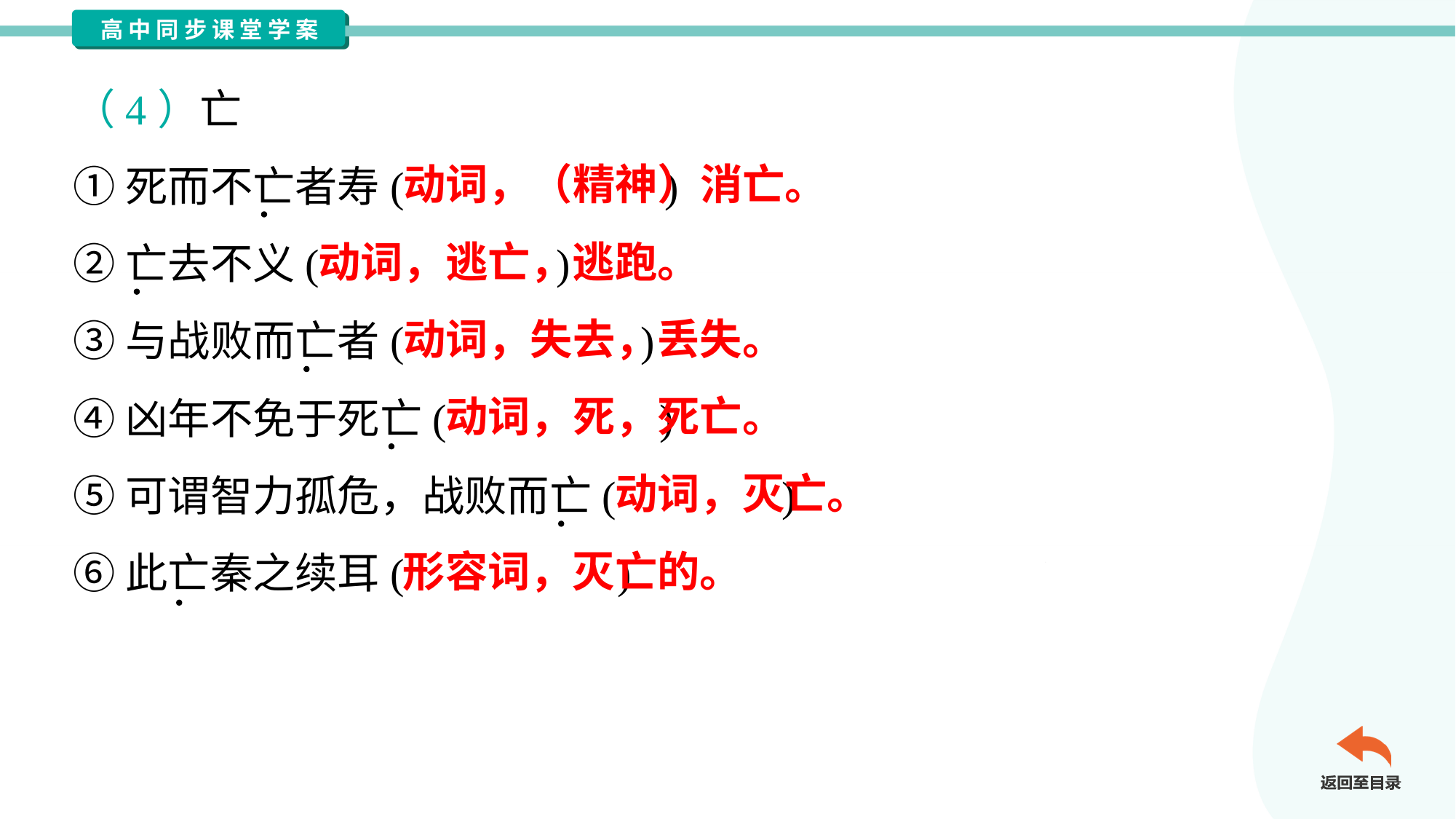

（4）亡
①死而不亡者寿(                      )
②亡去不义(                    )
③与战败而亡者(                    )
④凶年不免于死亡(                  )
⑤可谓智力孤危，战败而亡(              )
⑥此亡秦之续耳(                  )
动词，（精神）消亡。
动词，逃亡，逃跑。

动词，失去，丢失。

动词，死，死亡。

动词，灭亡。

形容词，灭亡的。